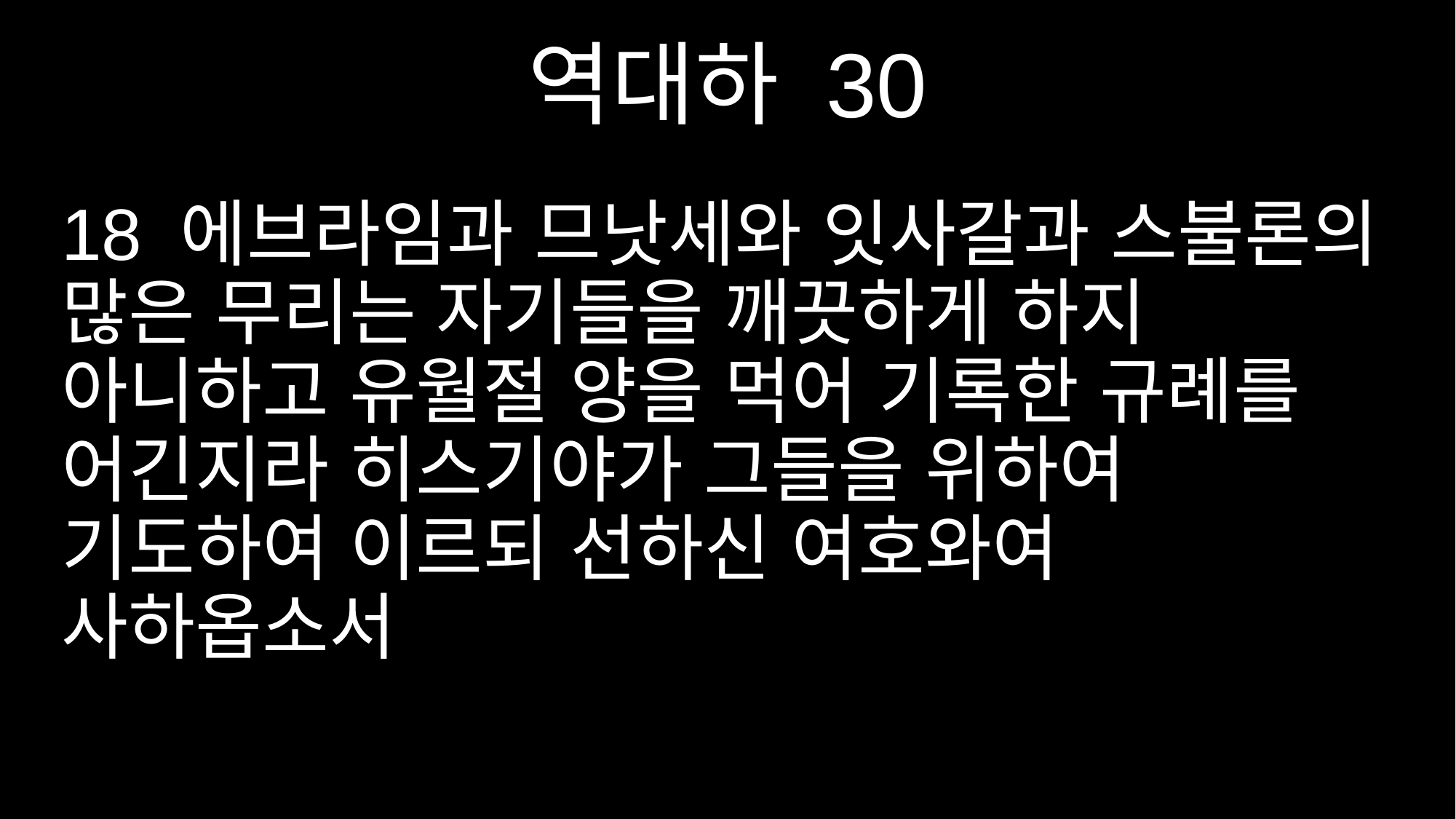

역대하 30
18 에브라임과 므낫세와 잇사갈과 스불론의 많은 무리는 자기들을 깨끗하게 하지 아니하고 유월절 양을 먹어 기록한 규례를 어긴지라 히스기야가 그들을 위하여 기도하여 이르되 선하신 여호와여 사하옵소서